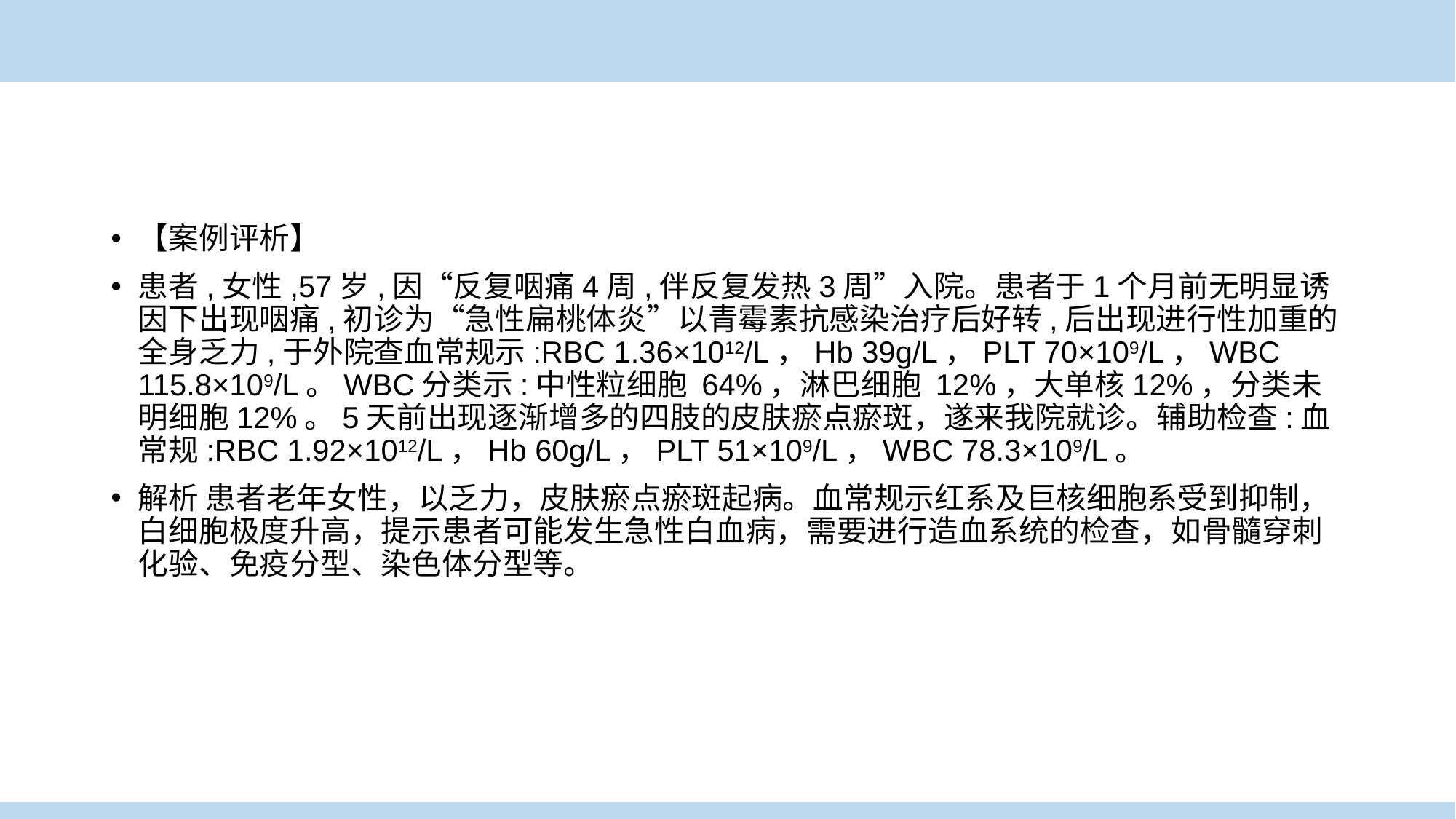

【案例评析】
患者,女性,57岁,因“反复咽痛4周,伴反复发热3周”入院。患者于1个月前无明显诱因下出现咽痛,初诊为“急性扁桃体炎”以青霉素抗感染治疗后好转,后出现进行性加重的全身乏力,于外院查血常规示:RBC 1.36×1012/L，Hb 39g/L，PLT 70×109/L，WBC 115.8×109/L。WBC分类示:中性粒细胞 64%，淋巴细胞 12%，大单核12%，分类未明细胞12%。5天前出现逐渐增多的四肢的皮肤瘀点瘀斑，遂来我院就诊。辅助检查:血常规:RBC 1.92×1012/L，Hb 60g/L，PLT 51×109/L，WBC 78.3×109/L。
解析 患者老年女性，以乏力，皮肤瘀点瘀斑起病。血常规示红系及巨核细胞系受到抑制，白细胞极度升高，提示患者可能发生急性白血病，需要进行造血系统的检查，如骨髓穿刺化验、免疫分型、染色体分型等。